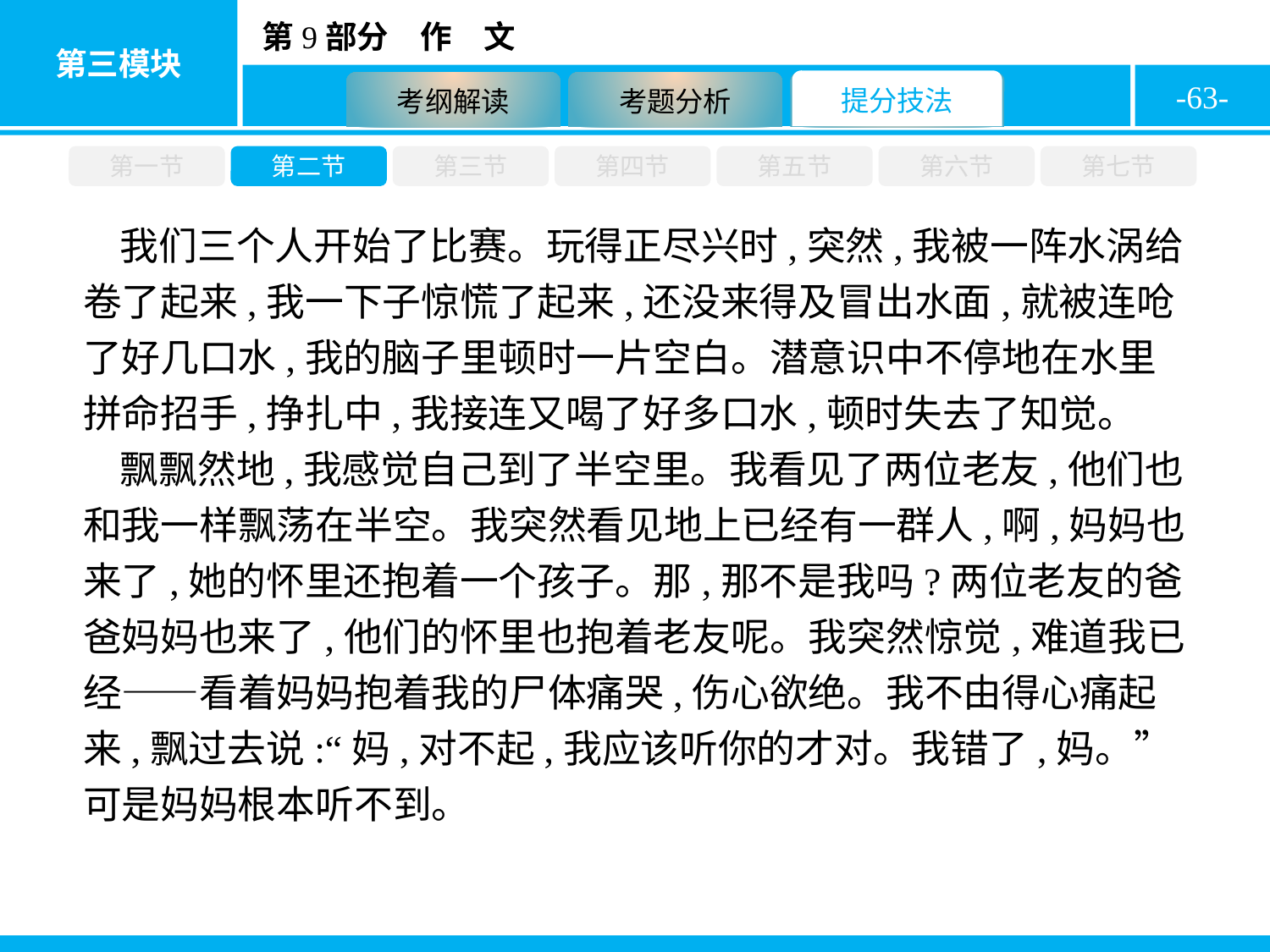

-63-
第一节
第二节
第三节
第四节
第五节
第六节
第七节
我们三个人开始了比赛。玩得正尽兴时,突然,我被一阵水涡给卷了起来,我一下子惊慌了起来,还没来得及冒出水面,就被连呛了好几口水,我的脑子里顿时一片空白。潜意识中不停地在水里拼命招手,挣扎中,我接连又喝了好多口水,顿时失去了知觉。
飘飘然地,我感觉自己到了半空里。我看见了两位老友,他们也和我一样飘荡在半空。我突然看见地上已经有一群人,啊,妈妈也来了,她的怀里还抱着一个孩子。那,那不是我吗?两位老友的爸爸妈妈也来了,他们的怀里也抱着老友呢。我突然惊觉,难道我已经——看着妈妈抱着我的尸体痛哭,伤心欲绝。我不由得心痛起来,飘过去说:“妈,对不起,我应该听你的才对。我错了,妈。”可是妈妈根本听不到。